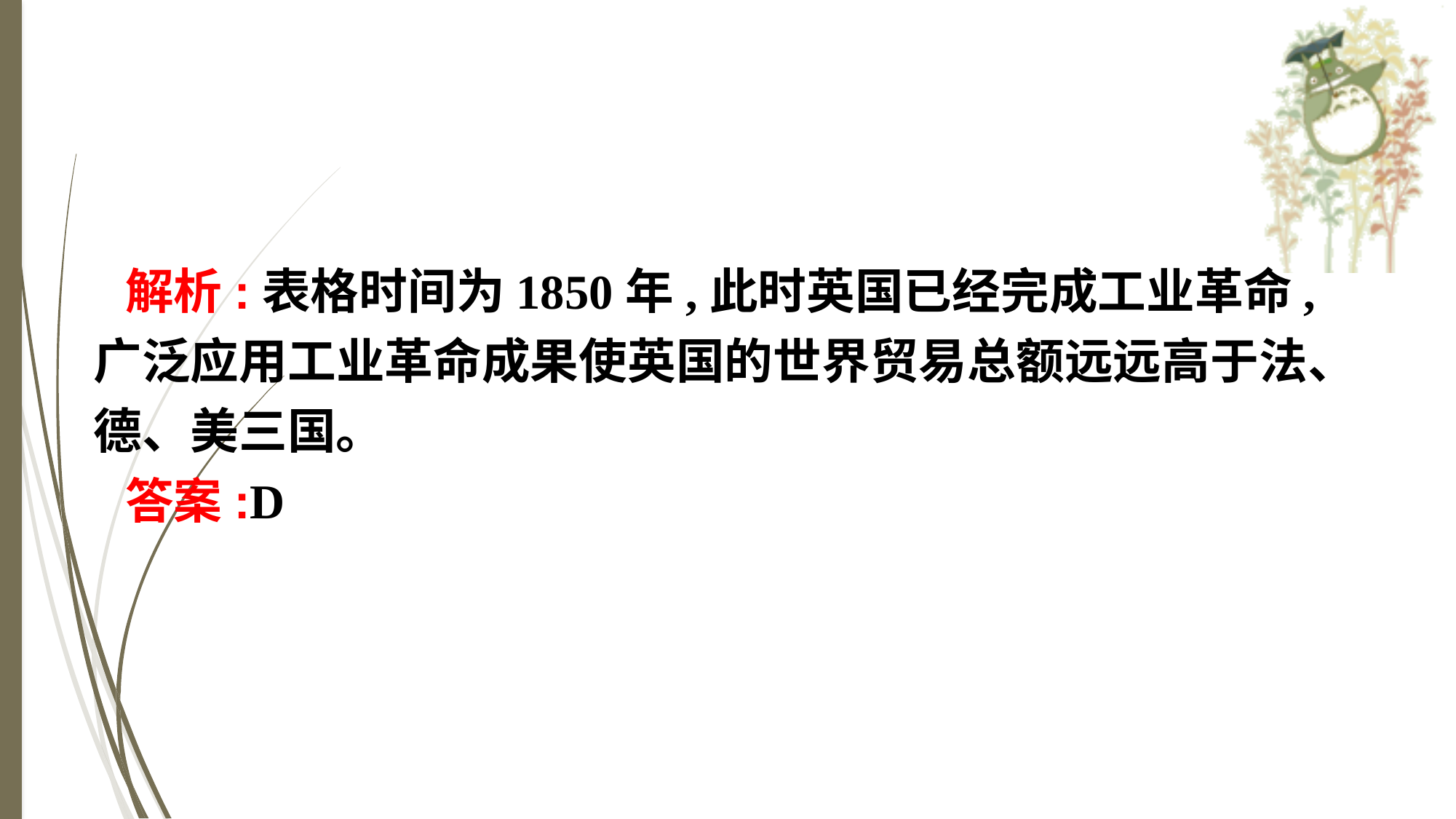

解析:表格时间为1850年,此时英国已经完成工业革命,广泛应用工业革命成果使英国的世界贸易总额远远高于法、德、美三国。
答案:D